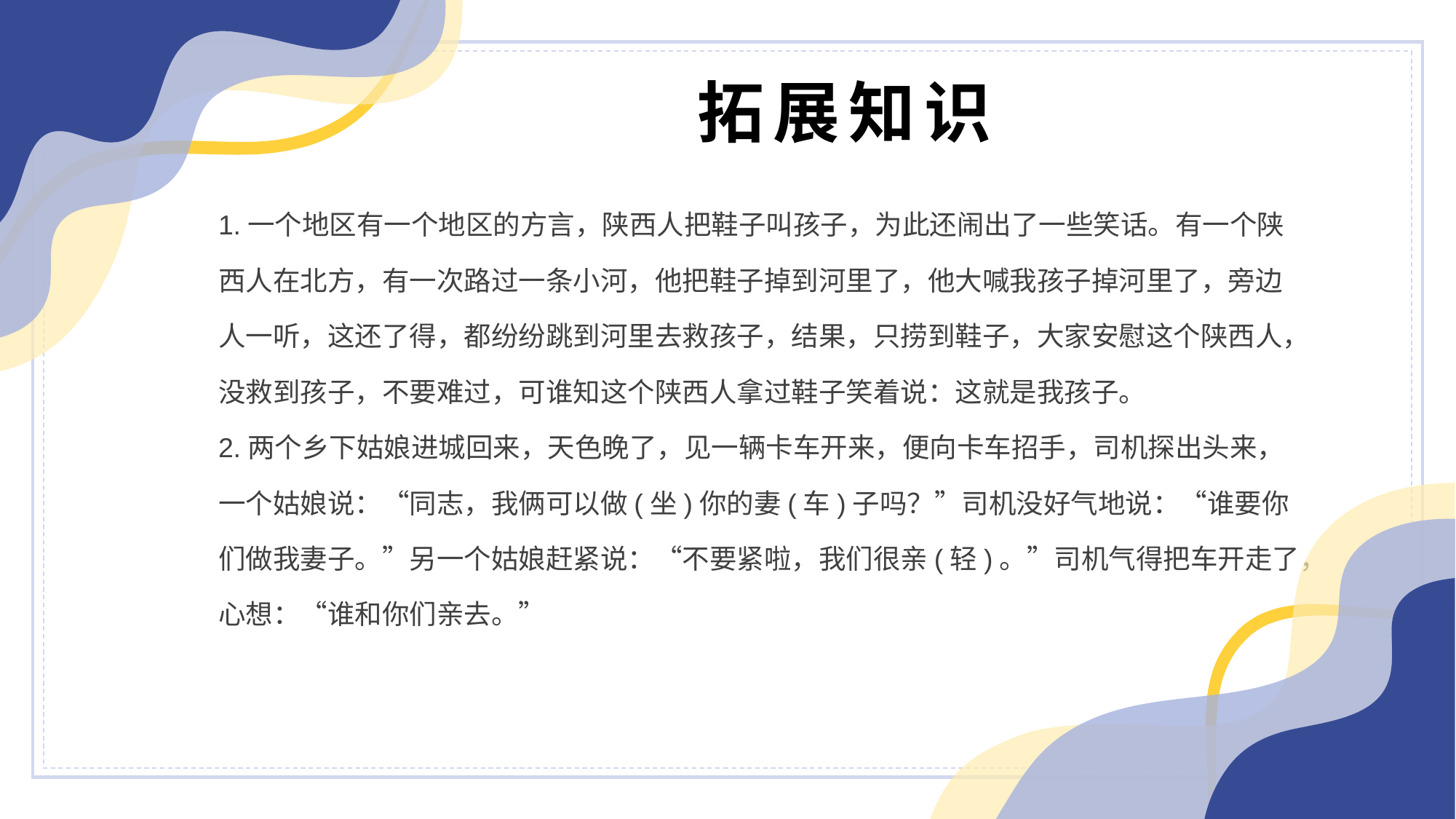

拓展知识
1.一个地区有一个地区的方言，陕西人把鞋子叫孩子，为此还闹出了一些笑话。有一个陕西人在北方，有一次路过一条小河，他把鞋子掉到河里了，他大喊我孩子掉河里了，旁边人一听，这还了得，都纷纷跳到河里去救孩子，结果，只捞到鞋子，大家安慰这个陕西人，没救到孩子，不要难过，可谁知这个陕西人拿过鞋子笑着说：这就是我孩子。
2.两个乡下姑娘进城回来，天色晚了，见一辆卡车开来，便向卡车招手，司机探出头来，一个姑娘说：“同志，我俩可以做(坐)你的妻(车)子吗？”司机没好气地说：“谁要你们做我妻子。”另一个姑娘赶紧说：“不要紧啦，我们很亲(轻)。”司机气得把车开走了，心想：“谁和你们亲去。”